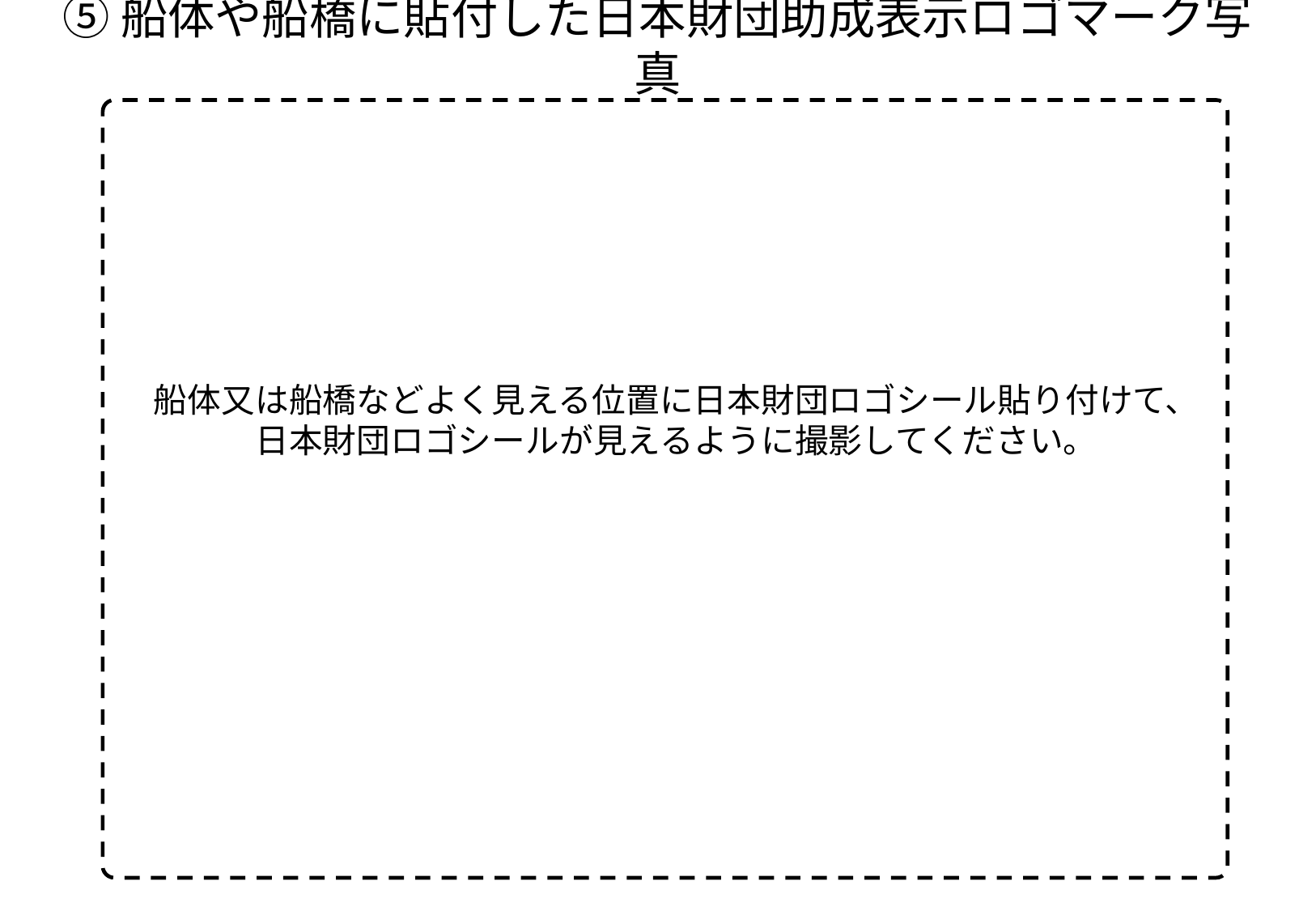

⑤船体や船橋に貼付した日本財団助成表示ロゴマーク写真

船体又は船橋などよく見える位置に日本財団ロゴシール貼り付けて、
日本財団ロゴシールが見えるように撮影してください。